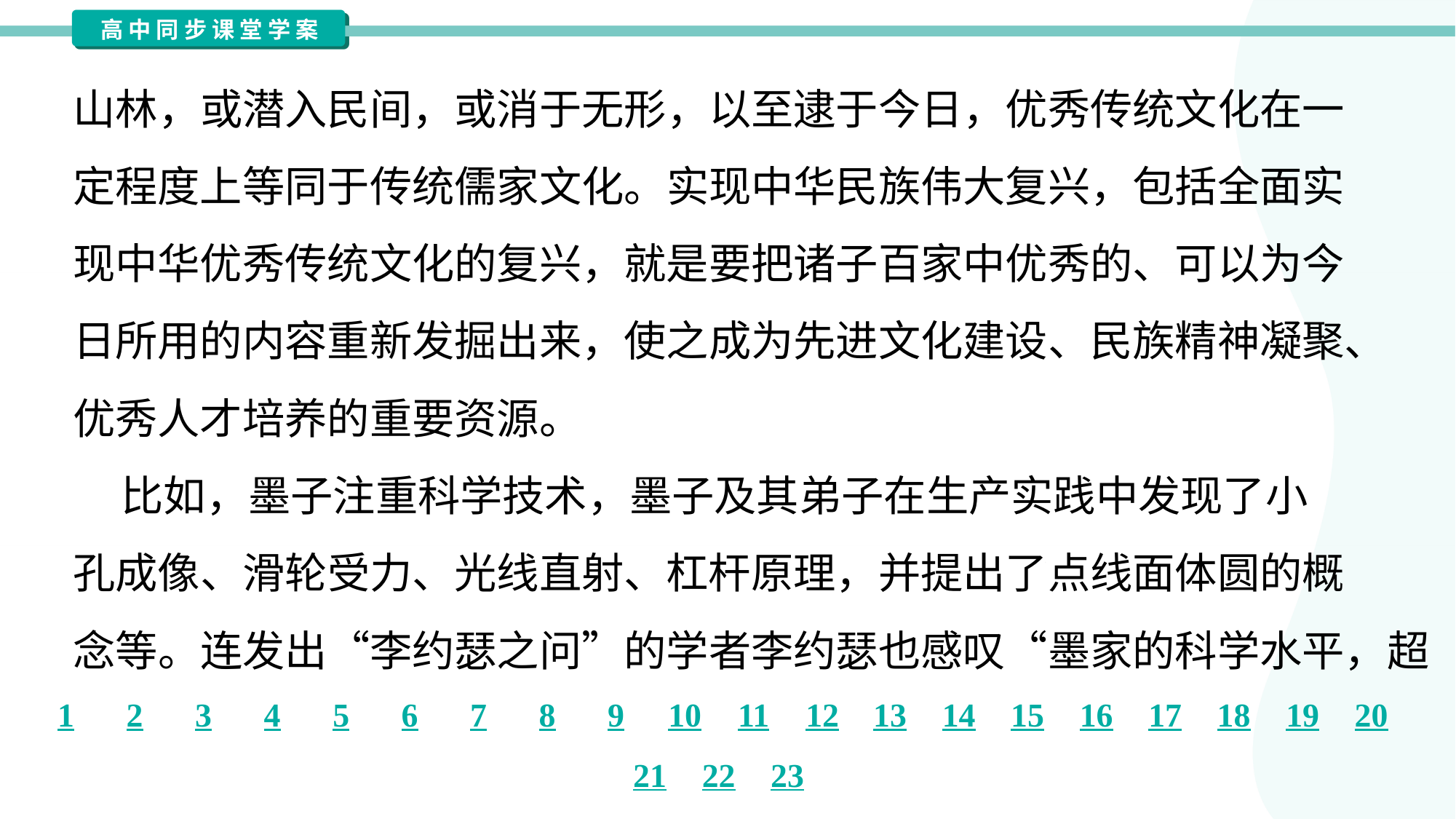

山林，或潜入民间，或消于无形，以至逮于今日，优秀传统文化在一
定程度上等同于传统儒家文化。实现中华民族伟大复兴，包括全面实
现中华优秀传统文化的复兴，就是要把诸子百家中优秀的、可以为今
日所用的内容重新发掘出来，使之成为先进文化建设、民族精神凝聚、
优秀人才培养的重要资源。
    比如，墨子注重科学技术，墨子及其弟子在生产实践中发现了小
孔成像、滑轮受力、光线直射、杠杆原理，并提出了点线面体圆的概
念等。连发出“李约瑟之问”的学者李约瑟也感叹“墨家的科学水平，超